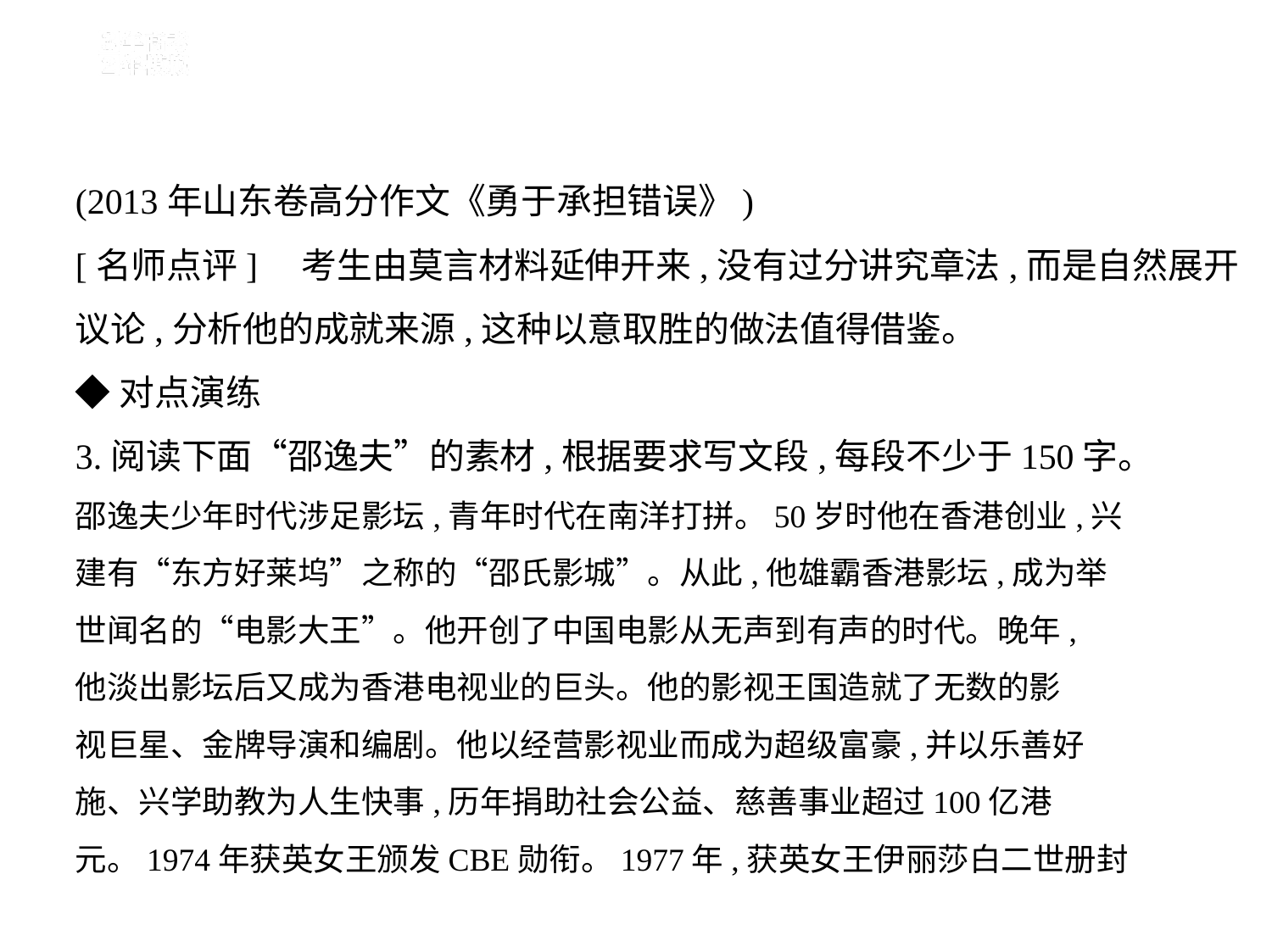

(2013年山东卷高分作文《勇于承担错误》)
[名师点评]　考生由莫言材料延伸开来,没有过分讲究章法,而是自然展开
议论,分析他的成就来源,这种以意取胜的做法值得借鉴。
◆对点演练
3.阅读下面“邵逸夫”的素材,根据要求写文段,每段不少于150字。
邵逸夫少年时代涉足影坛,青年时代在南洋打拼。50岁时他在香港创业,兴
建有“东方好莱坞”之称的“邵氏影城”。从此,他雄霸香港影坛,成为举
世闻名的“电影大王”。他开创了中国电影从无声到有声的时代。晚年,
他淡出影坛后又成为香港电视业的巨头。他的影视王国造就了无数的影
视巨星、金牌导演和编剧。他以经营影视业而成为超级富豪,并以乐善好
施、兴学助教为人生快事,历年捐助社会公益、慈善事业超过100亿港
元。1974年获英女王颁发CBE勋衔。1977年,获英女王伊丽莎白二世册封